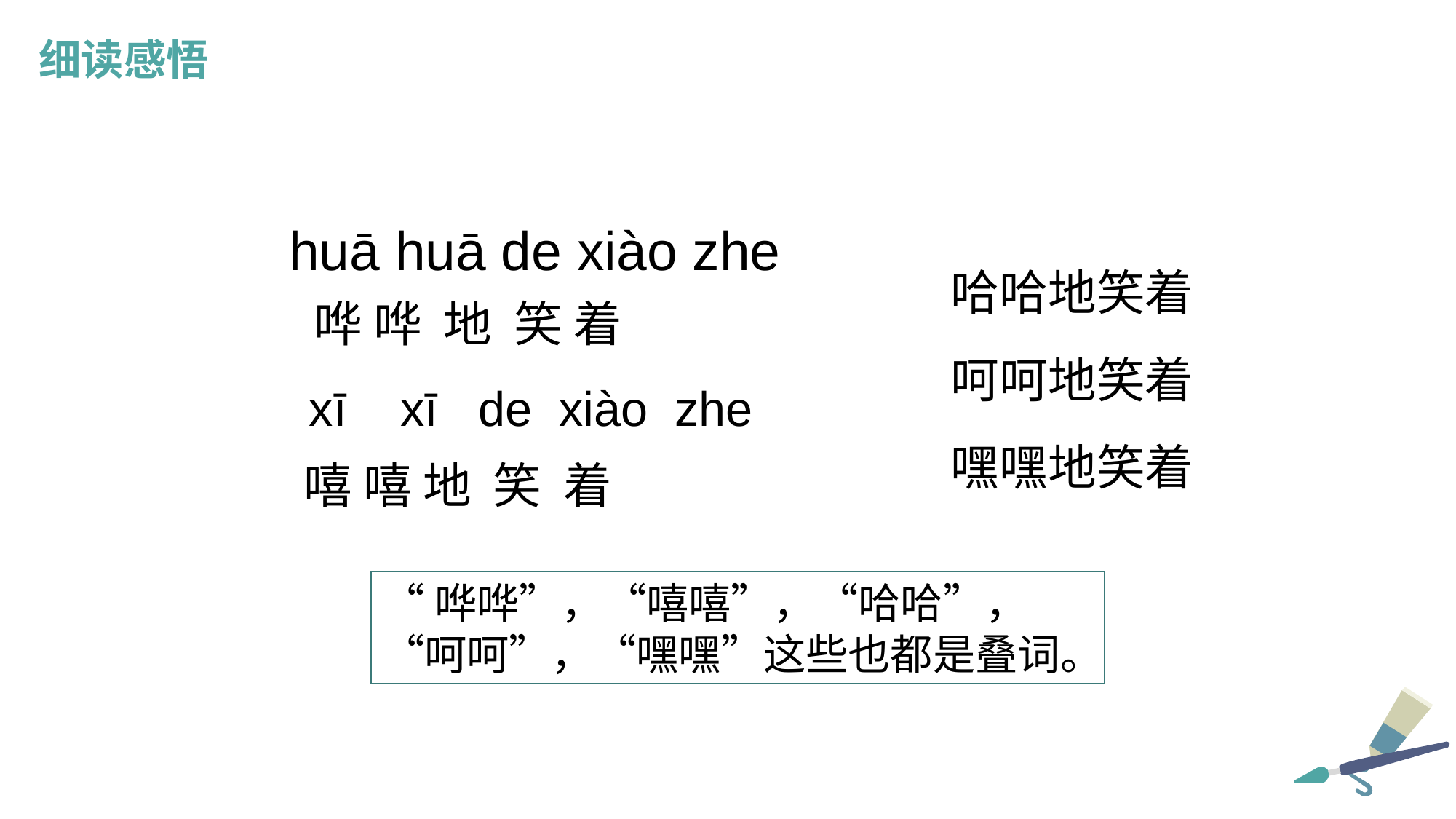

细读感悟
huā huā de xiào zhe
哈哈地笑着
呵呵地笑着
嘿嘿地笑着
哗 哗  地  笑 着
xī    xī   de  xiào  zhe
嘻 嘻 地  笑  着
“哗哗”，“嘻嘻”，“哈哈”，“呵呵”，“嘿嘿”这些也都是叠词。